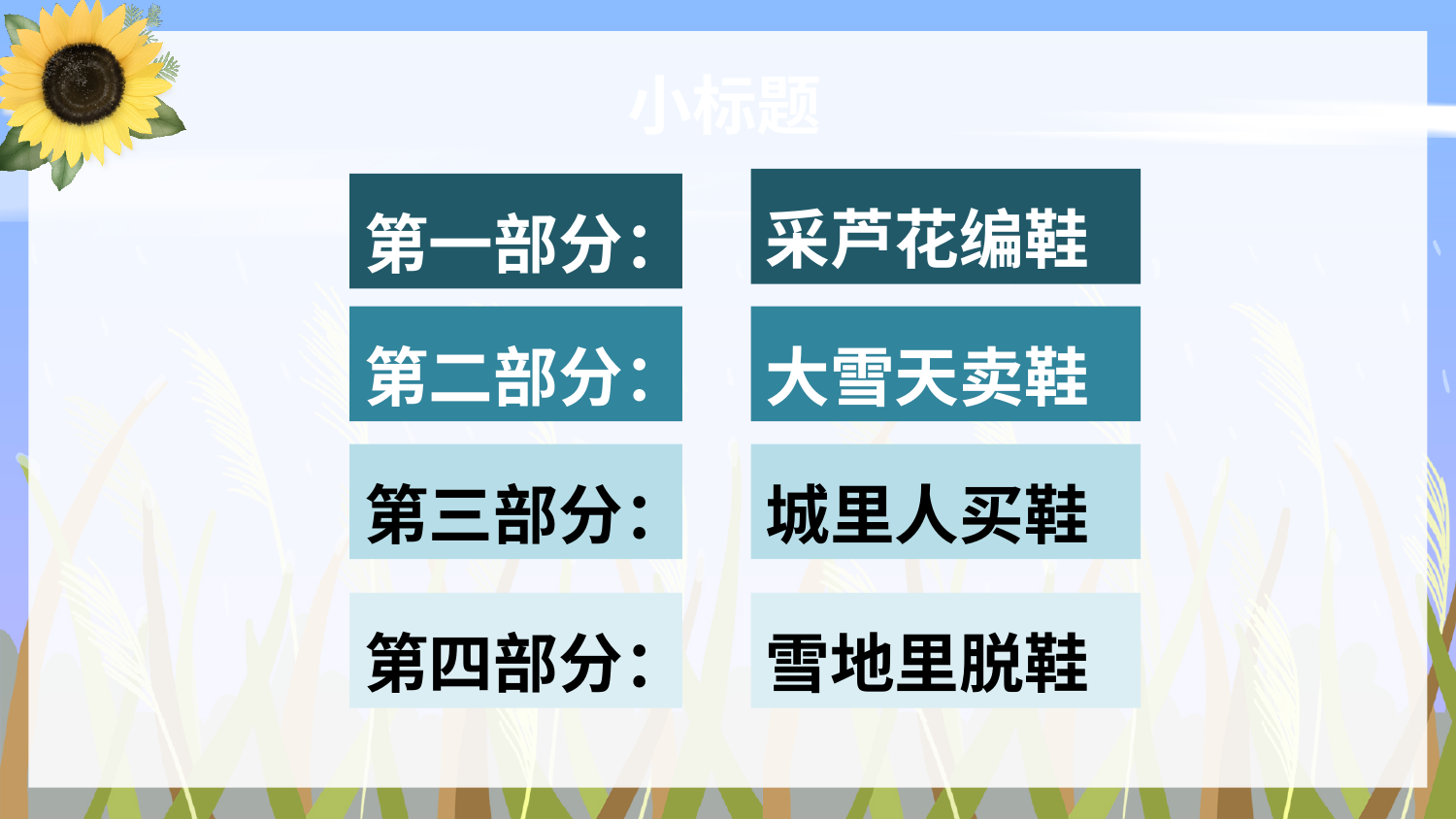

小标题
采芦花编鞋
第一部分：
第二部分：
大雪天卖鞋
第三部分：
城里人买鞋
第四部分：
雪地里脱鞋